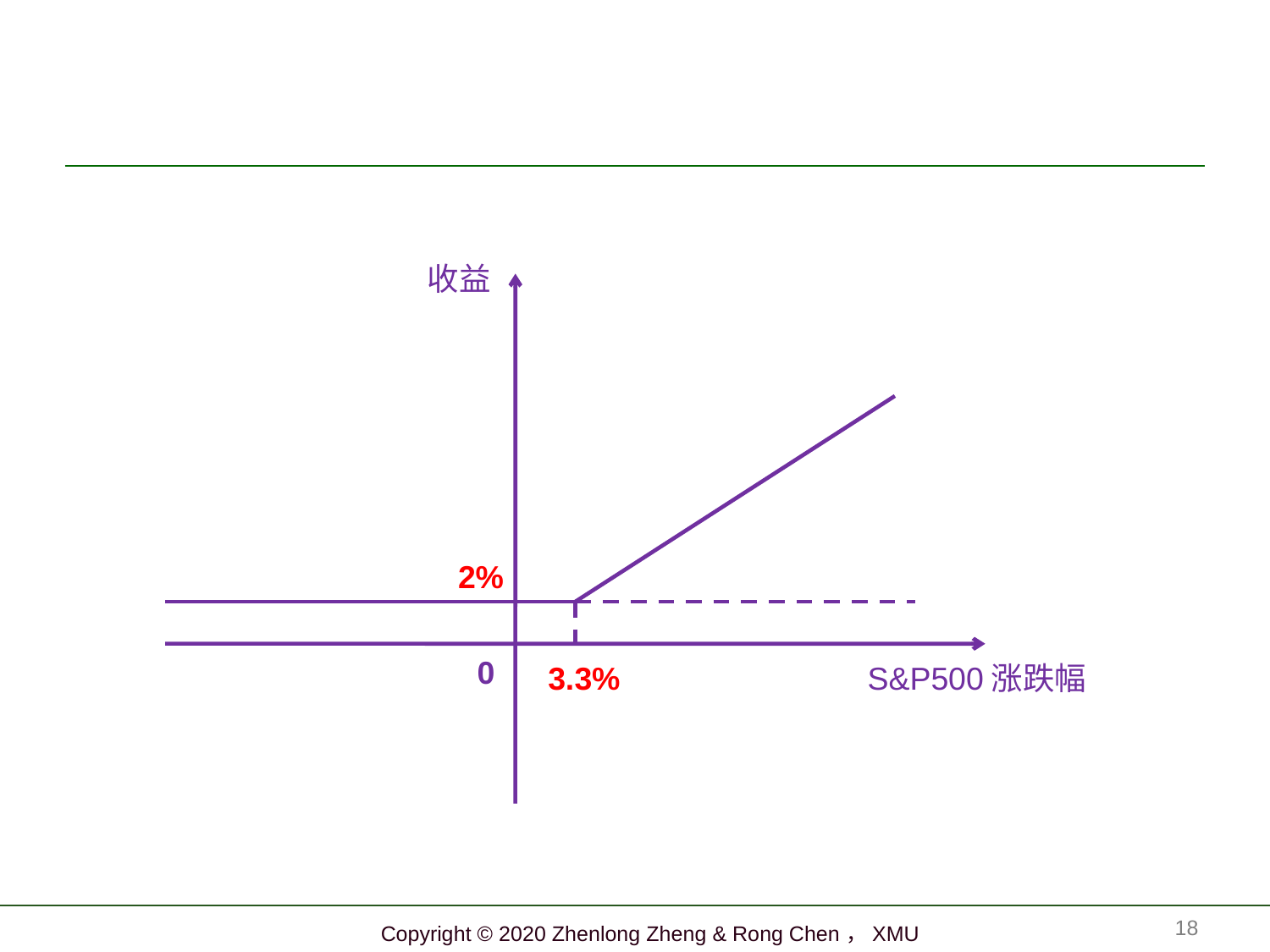

#

收益

2%

0
3.3%
S&P500涨跌幅

18